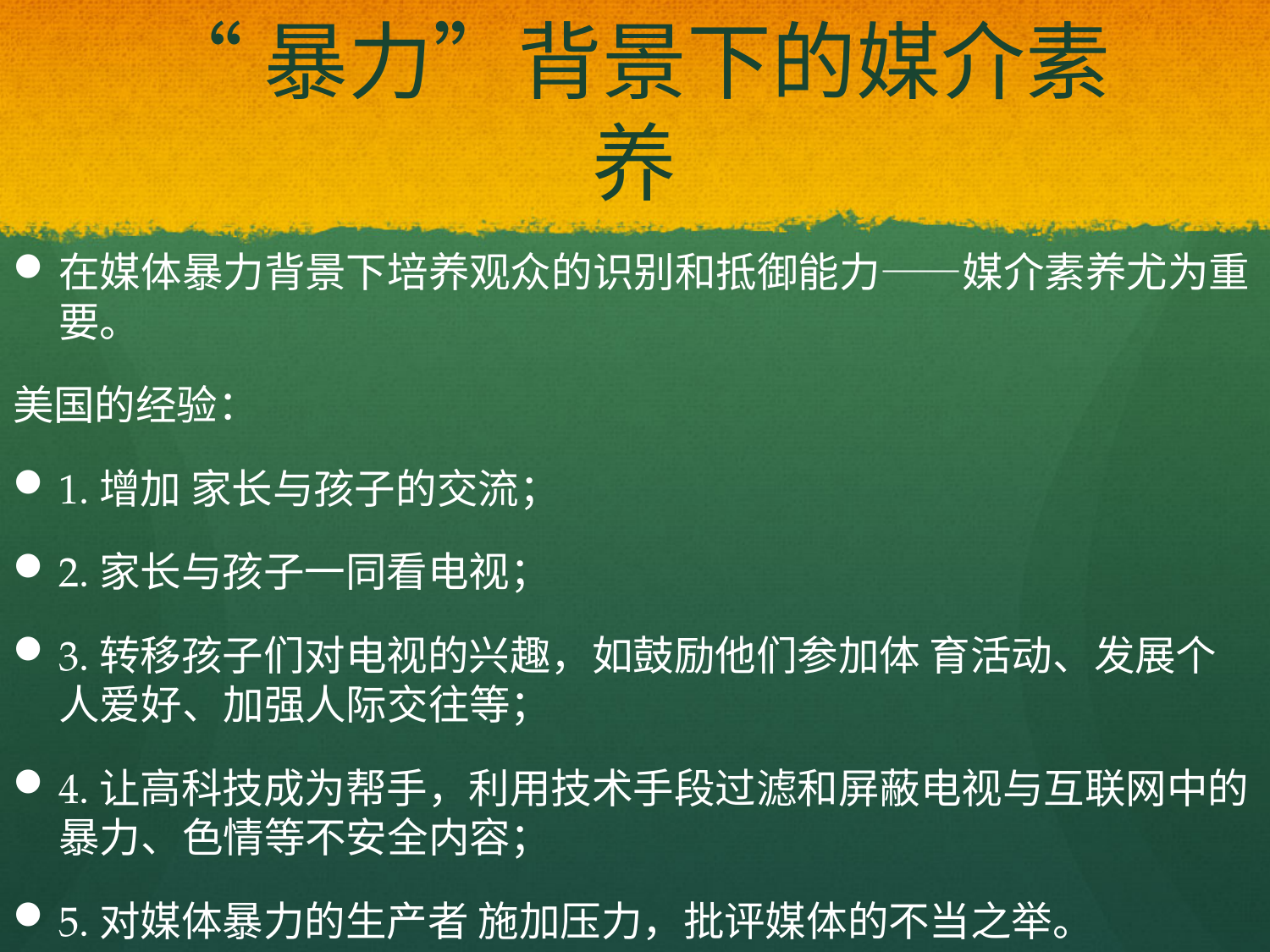

# “暴力”背景下的媒介素养
在媒体暴力背景下培养观众的识别和抵御能力——媒介素养尤为重要。
美国的经验：
1.增加 家长与孩子的交流；
2.家长与孩子一同看电视；
3.转移孩子们对电视的兴趣，如鼓励他们参加体 育活动、发展个人爱好、加强人际交往等；
4.让高科技成为帮手，利用技术手段过滤和屏蔽电视与互联网中的暴力、色情等不安全内容；
5.对媒体暴力的生产者 施加压力，批评媒体的不当之举。